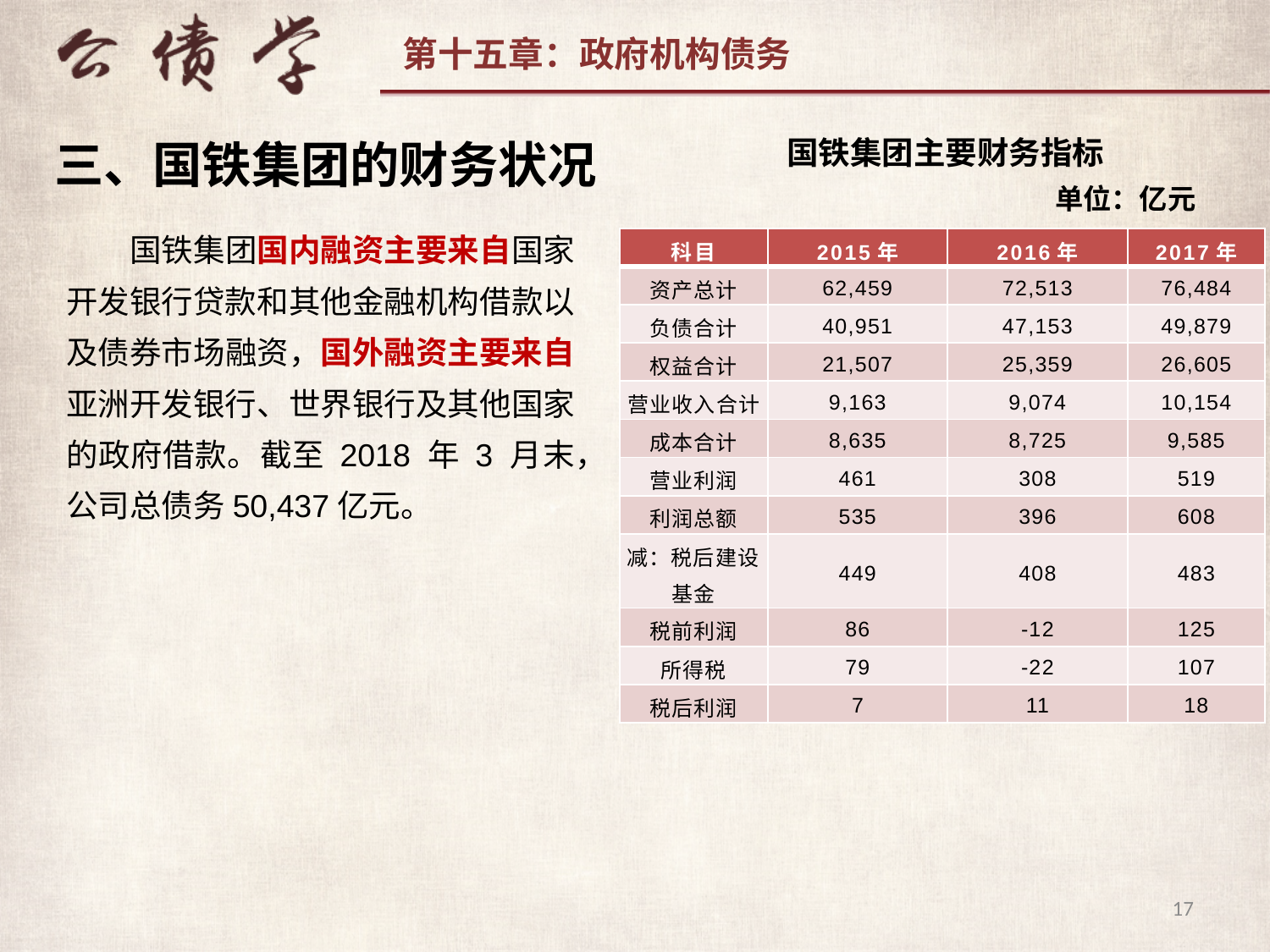

国铁集团主要财务指标
单位：亿元
三、国铁集团的财务状况
国铁集团国内融资主要来自国家开发银行贷款和其他金融机构借款以及债券市场融资，国外融资主要来自亚洲开发银行、世界银行及其他国家的政府借款。截至 2018 年 3 月末，公司总债务50,437亿元。
| 科目 | 2015年 | 2016年 | 2017年 |
| --- | --- | --- | --- |
| 资产总计 | 62,459 | 72,513 | 76,484 |
| 负债合计 | 40,951 | 47,153 | 49,879 |
| 权益合计 | 21,507 | 25,359 | 26,605 |
| 营业收入合计 | 9,163 | 9,074 | 10,154 |
| 成本合计 | 8,635 | 8,725 | 9,585 |
| 营业利润 | 461 | 308 | 519 |
| 利润总额 | 535 | 396 | 608 |
| 减：税后建设基金 | 449 | 408 | 483 |
| 税前利润 | 86 | -12 | 125 |
| 所得税 | 79 | -22 | 107 |
| 税后利润 | 7 | 11 | 18 |
17